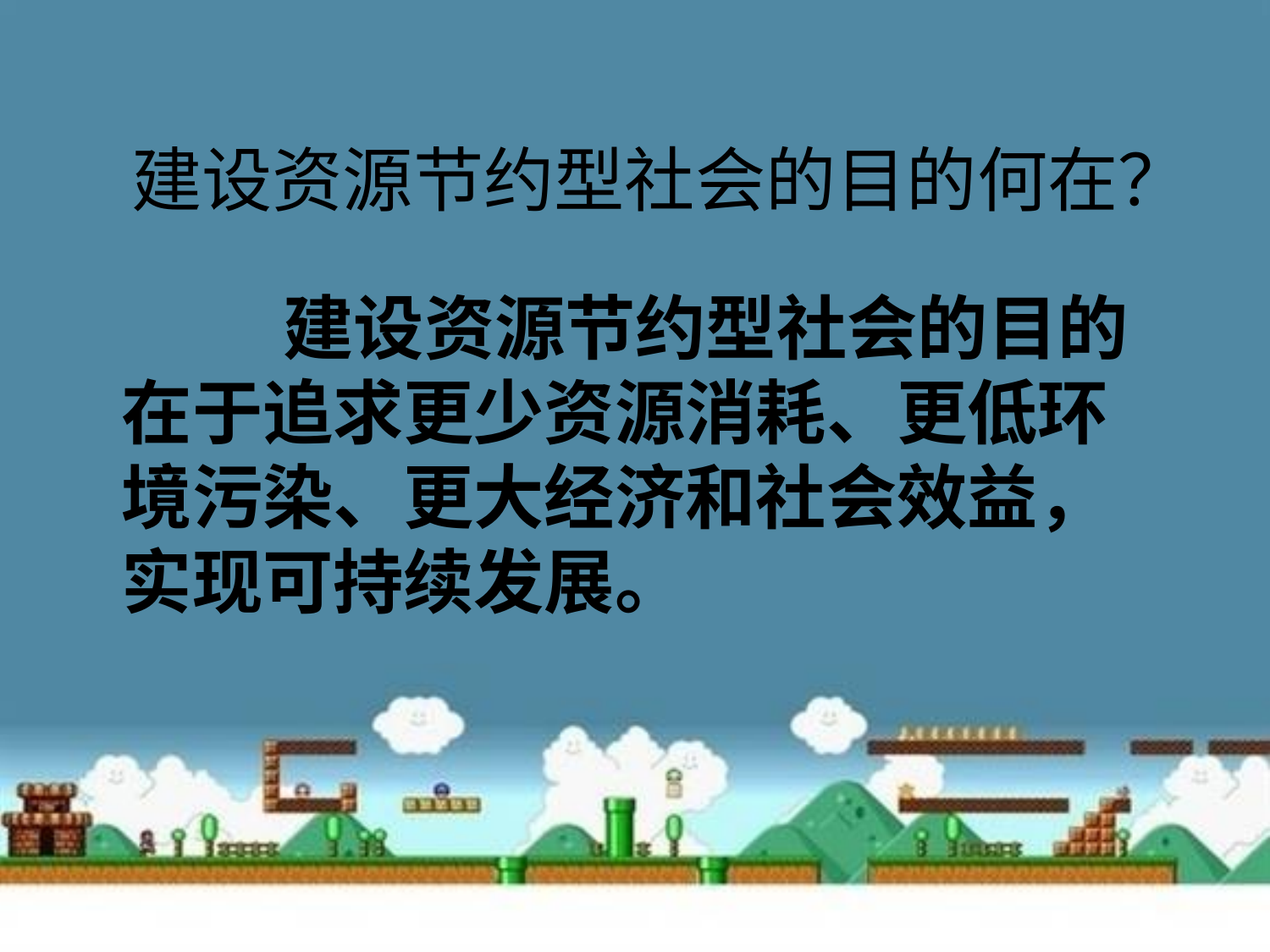

建设资源节约型社会的目的何在？
         建设资源节约型社会的目的在于追求更少资源消耗、更低环境污染、更大经济和社会效益，实现可持续发展。